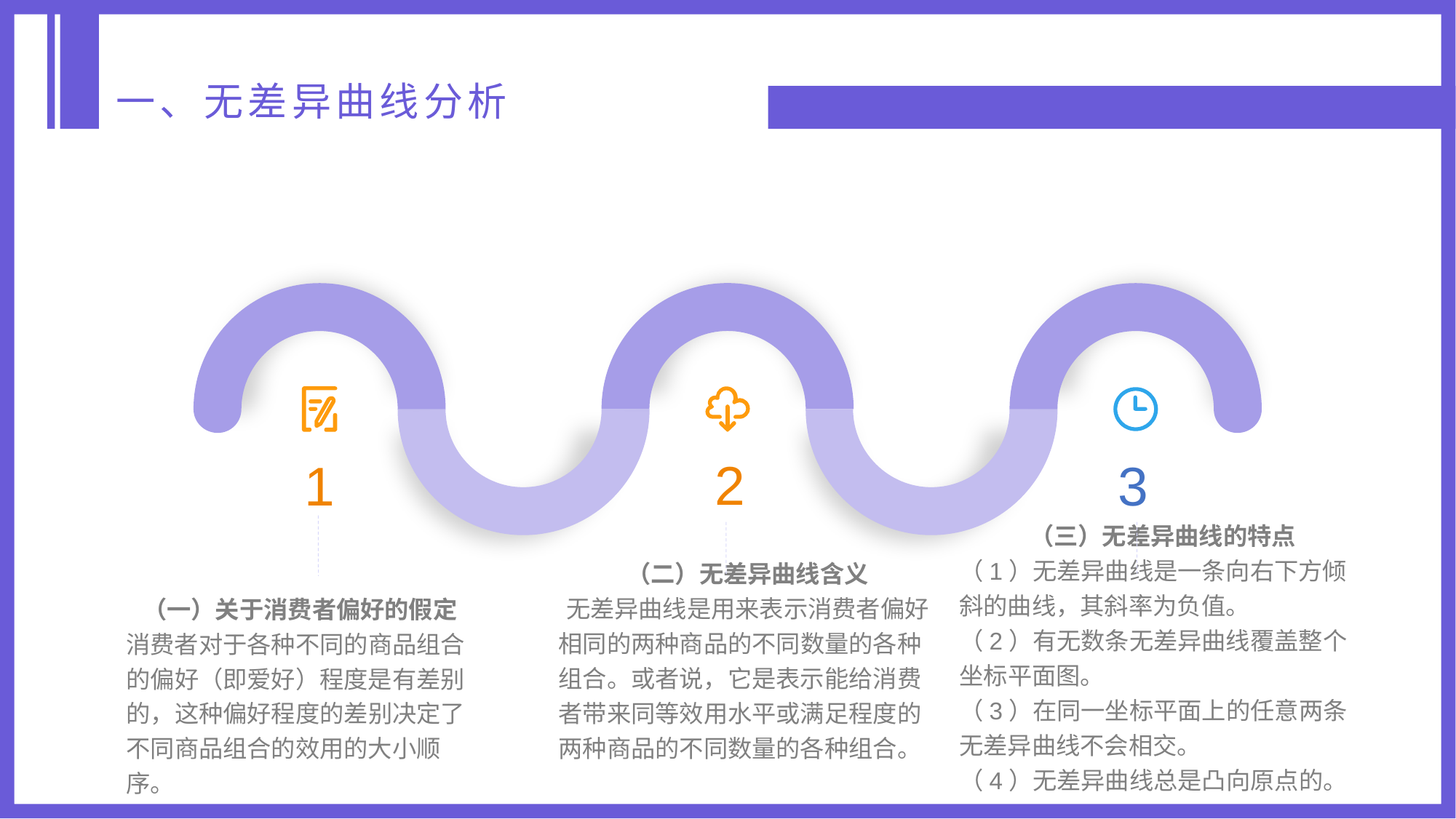

一、无差异曲线分析

2
1
3
（三）无差异曲线的特点
（1）无差异曲线是一条向右下方倾斜的曲线，其斜率为负值。
（2）有无数条无差异曲线覆盖整个坐标平面图。
（3）在同一坐标平面上的任意两条无差异曲线不会相交。
（4）无差异曲线总是凸向原点的。

（二）无差异曲线含义
 无差异曲线是用来表示消费者偏好相同的两种商品的不同数量的各种组合。或者说，它是表示能给消费者带来同等效用水平或满足程度的两种商品的不同数量的各种组合。
（一）关于消费者偏好的假定
消费者对于各种不同的商品组合的偏好（即爱好）程度是有差别的，这种偏好程度的差别决定了不同商品组合的效用的大小顺序。